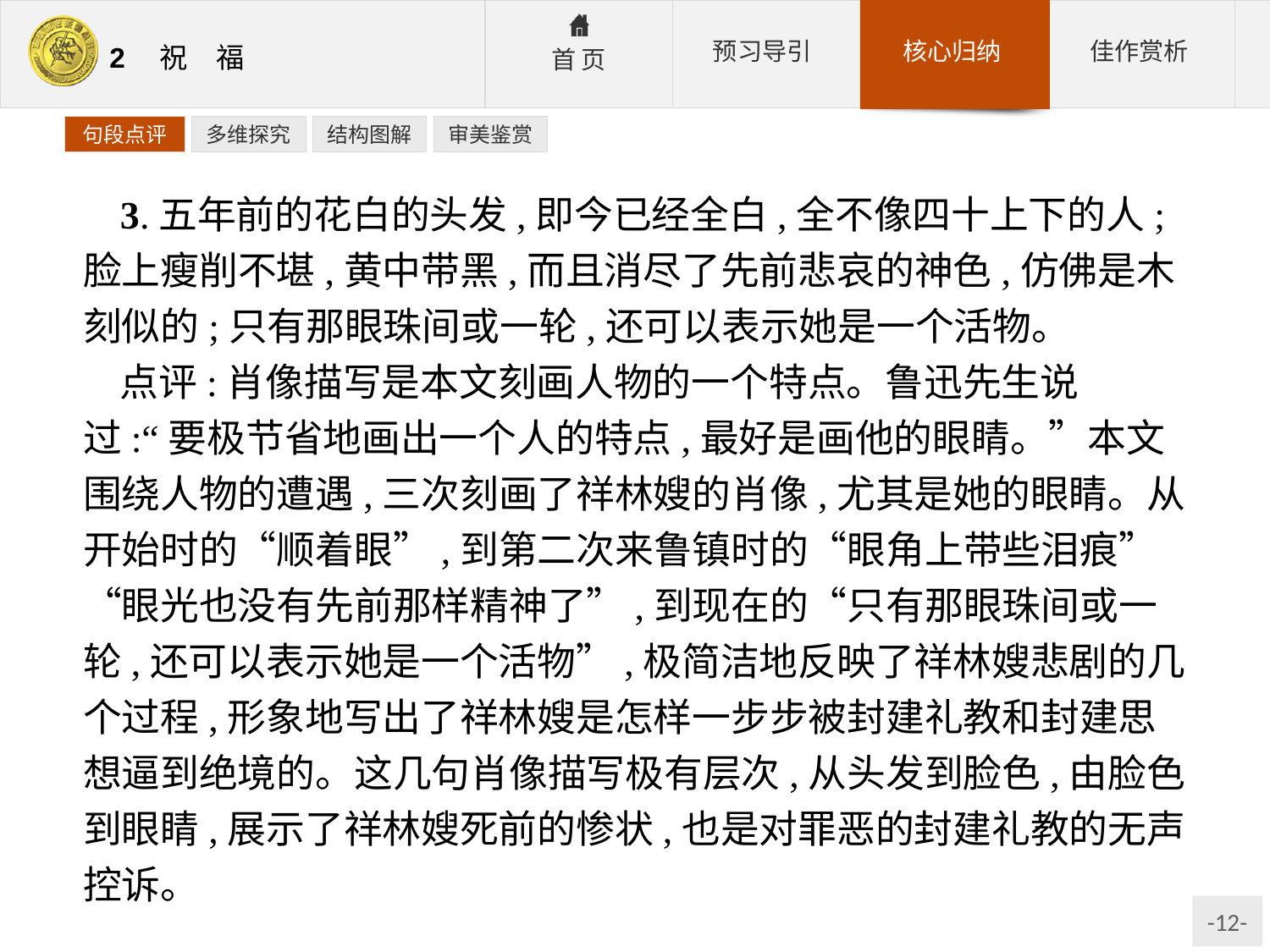

句段点评
多维探究
结构图解
审美鉴赏
3.五年前的花白的头发,即今已经全白,全不像四十上下的人;脸上瘦削不堪,黄中带黑,而且消尽了先前悲哀的神色,仿佛是木刻似的;只有那眼珠间或一轮,还可以表示她是一个活物。
点评:肖像描写是本文刻画人物的一个特点。鲁迅先生说过:“要极节省地画出一个人的特点,最好是画他的眼睛。”本文围绕人物的遭遇,三次刻画了祥林嫂的肖像,尤其是她的眼睛。从开始时的“顺着眼”,到第二次来鲁镇时的“眼角上带些泪痕”“眼光也没有先前那样精神了”,到现在的“只有那眼珠间或一轮,还可以表示她是一个活物”,极简洁地反映了祥林嫂悲剧的几个过程,形象地写出了祥林嫂是怎样一步步被封建礼教和封建思想逼到绝境的。这几句肖像描写极有层次,从头发到脸色,由脸色到眼睛,展示了祥林嫂死前的惨状,也是对罪恶的封建礼教的无声控诉。